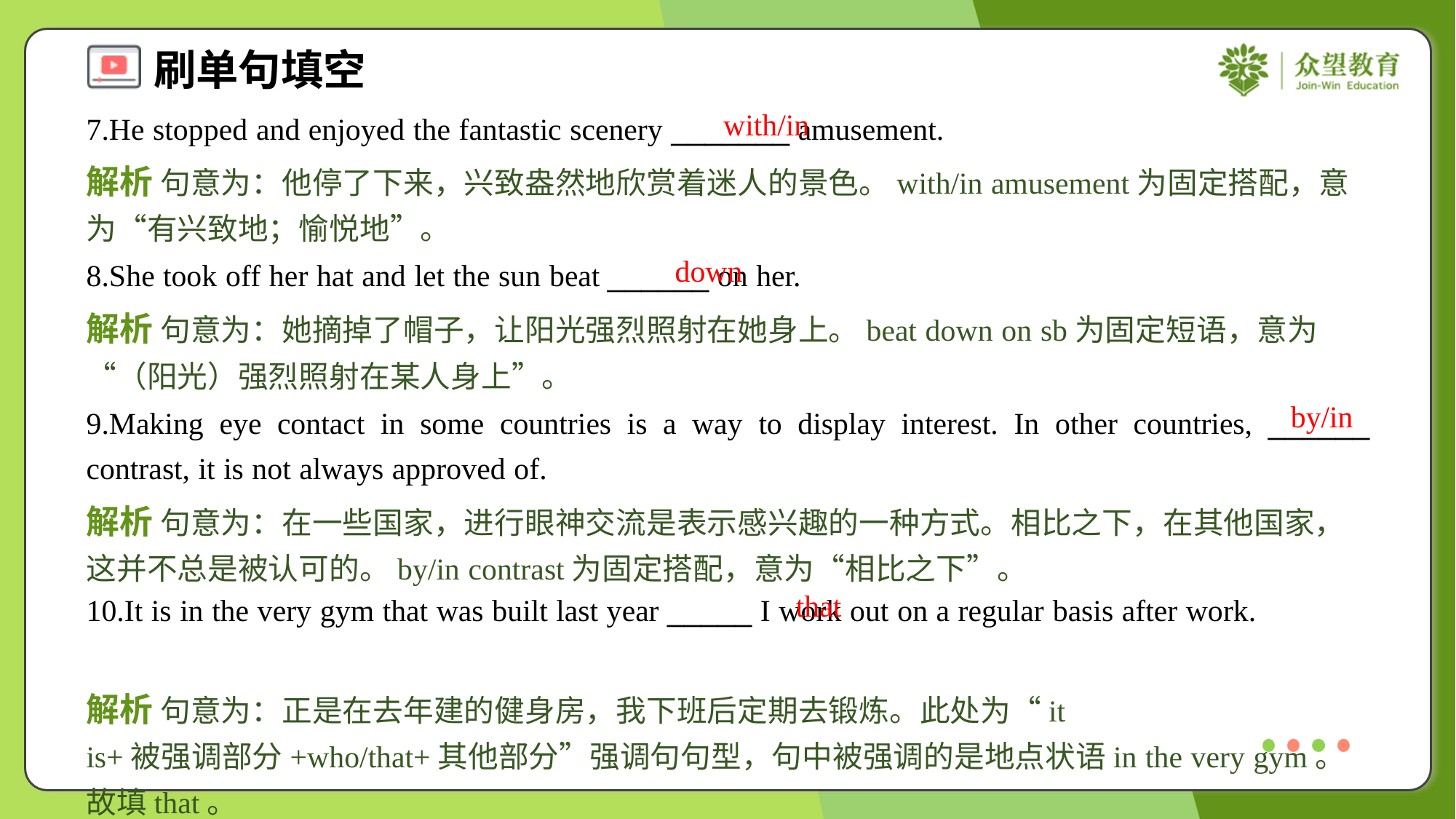

with/in
7.He stopped and enjoyed the fantastic scenery _______ amusement.
解析 句意为：他停了下来，兴致盎然地欣赏着迷人的景色。with/in amusement为固定搭配，意为“有兴致地；愉悦地”。
down
8.She took off her hat and let the sun beat ______ on her.
解析 句意为：她摘掉了帽子，让阳光强烈照射在她身上。beat down on sb为固定短语，意为“（阳光）强烈照射在某人身上”。
by/in
9.Making eye contact in some countries is a way to display interest. In other countries, ______ contrast, it is not always approved of.
解析 句意为：在一些国家，进行眼神交流是表示感兴趣的一种方式。相比之下，在其他国家，这并不总是被认可的。by/in contrast为固定搭配，意为“相比之下”。
that
10.It is in the very gym that was built last year _____ I work out on a regular basis after work.
解析 句意为：正是在去年建的健身房，我下班后定期去锻炼。此处为“it is+被强调部分+who/that+其他部分”强调句句型，句中被强调的是地点状语in the very gym。故填that。